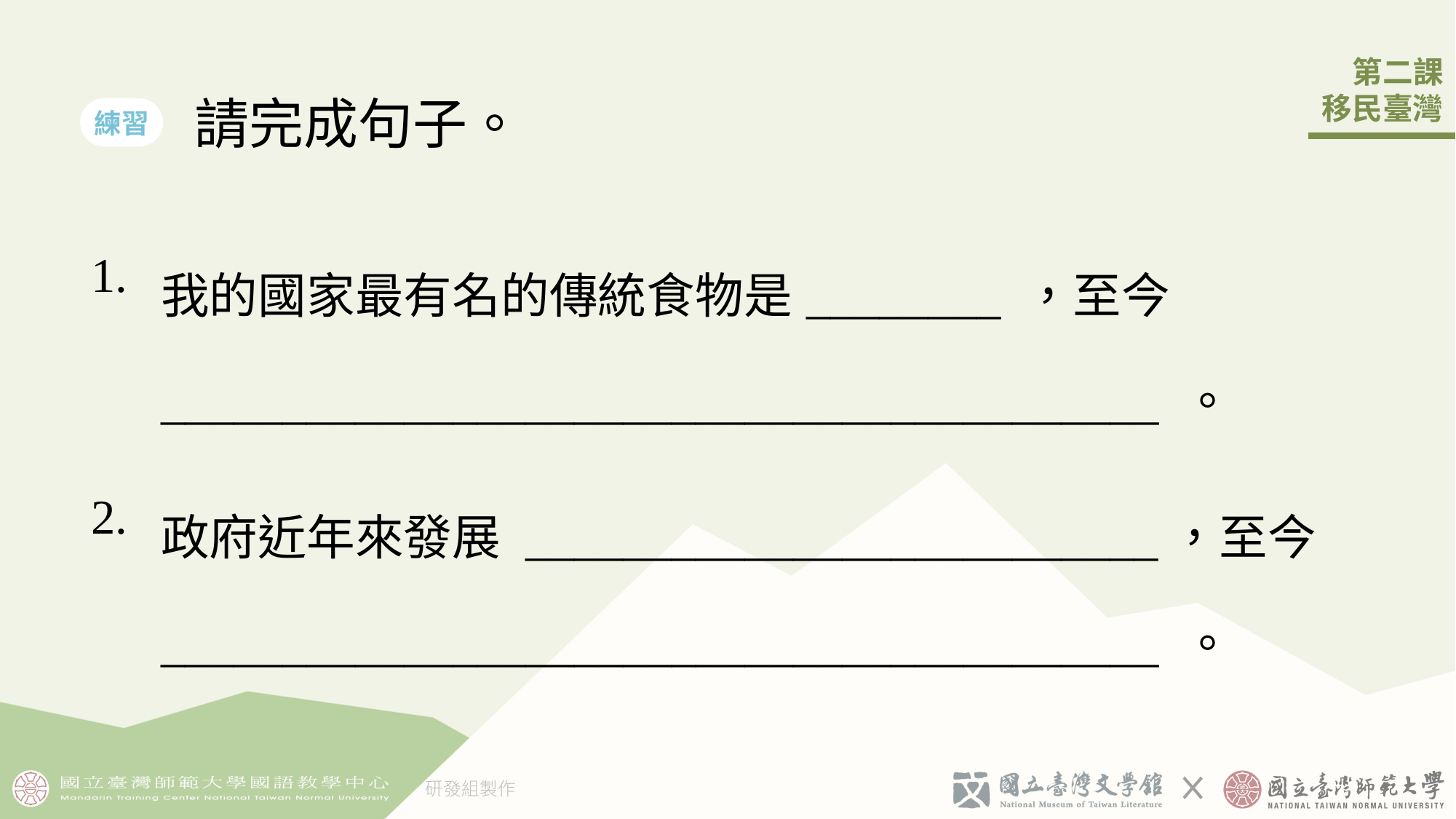

請完成句子。
練習
| 1. | 我的國家最有名的傳統食物是\_\_\_\_\_\_\_\_ ，至今\_\_\_\_\_\_\_\_\_\_\_\_\_\_\_\_\_\_\_\_\_\_\_\_\_\_\_\_\_\_\_\_\_\_\_\_\_\_\_\_\_ 。 |
| --- | --- |
| 2. | 政府近年來發展 \_\_\_\_\_\_\_\_\_\_\_\_\_\_\_\_\_\_\_\_\_\_\_\_\_\_，至今\_\_\_\_\_\_\_\_\_\_\_\_\_\_\_\_\_\_\_\_\_\_\_\_\_\_\_\_\_\_\_\_\_\_\_\_\_\_\_\_\_ 。 |